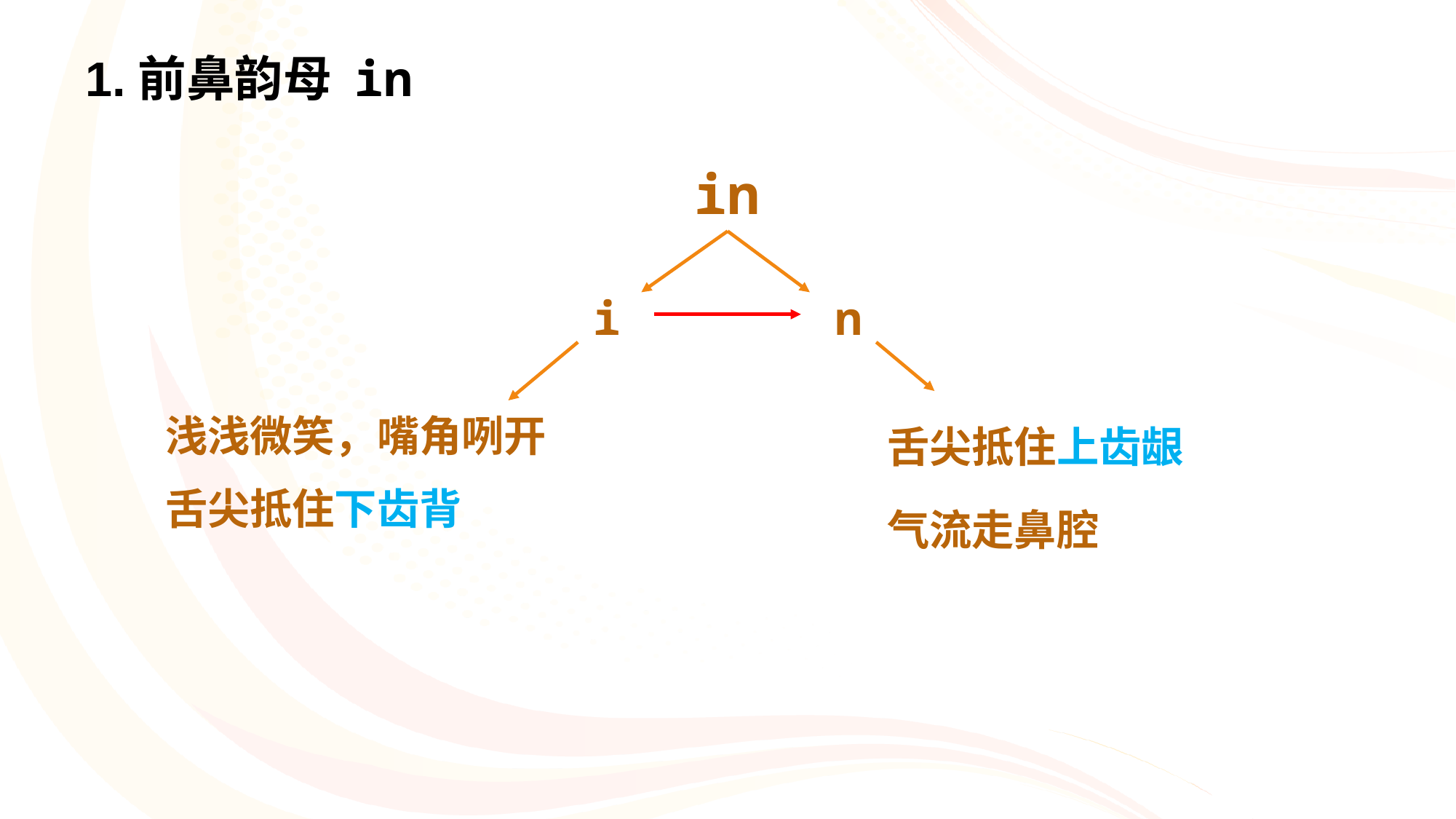

# 1.前鼻韵母 in
in
i
n
浅浅微笑，嘴角咧开
舌尖抵住下齿背
舌尖抵住上齿龈
气流走鼻腔